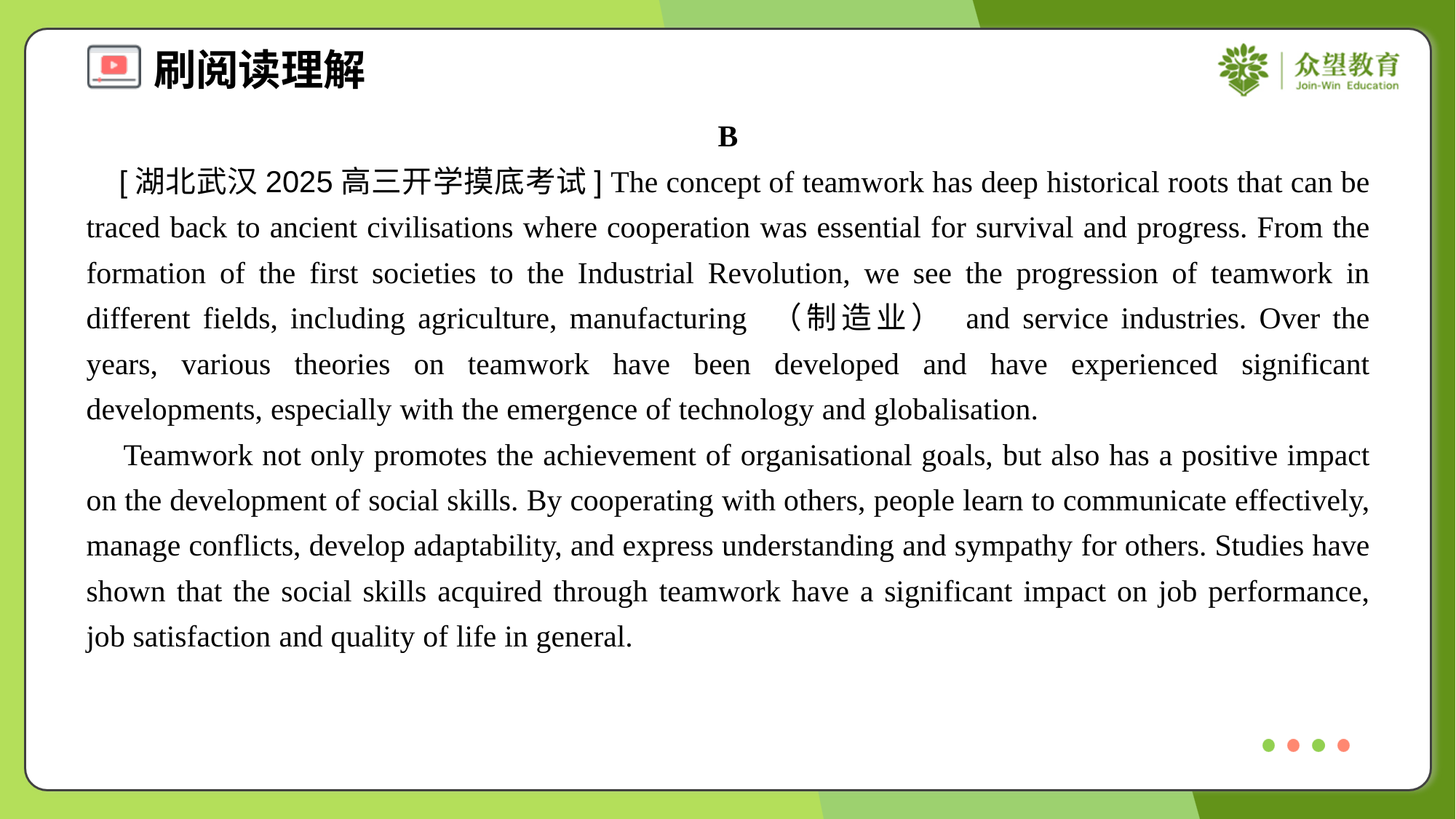

B
    [湖北武汉2025高三开学摸底考试] The concept of teamwork has deep historical roots that can be traced back to ancient civilisations where cooperation was essential for survival and progress. From the formation of the first societies to the Industrial Revolution, we see the progression of teamwork in different fields, including agriculture, manufacturing （制造业） and service industries. Over the years, various theories on teamwork have been developed and have experienced significant developments, especially with the emergence of technology and globalisation.
    Teamwork not only promotes the achievement of organisational goals, but also has a positive impact on the development of social skills. By cooperating with others, people learn to communicate effectively, manage conflicts, develop adaptability, and express understanding and sympathy for others. Studies have shown that the social skills acquired through teamwork have a significant impact on job performance, job satisfaction and quality of life in general.